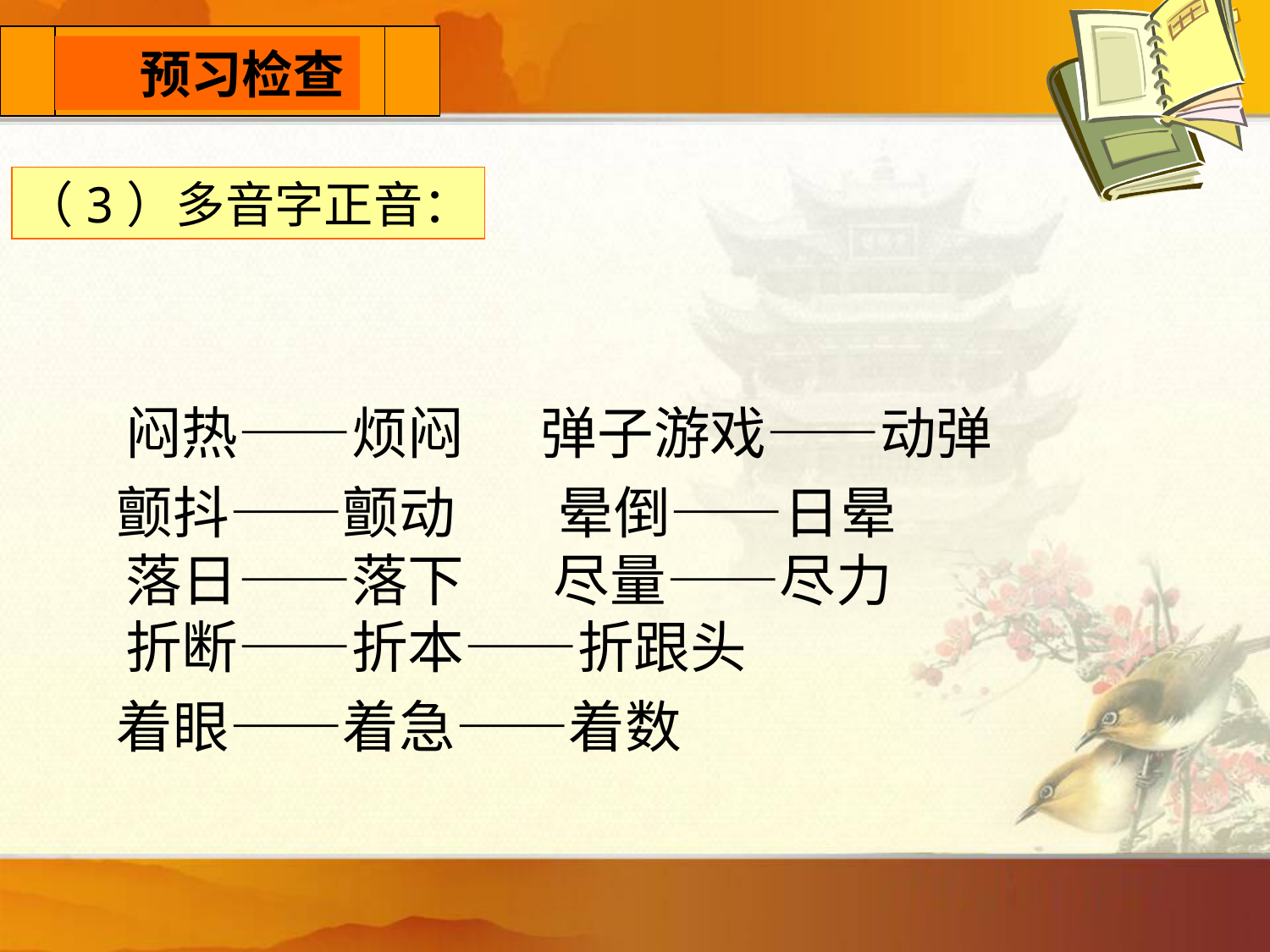

预习检查
 　预习检查
（3）多音字正音：
闷热——烦闷      弹子游戏——动弹
  颤抖——颤动        晕倒——日晕
落日——落下       尽量——尽力
折断——折本——折跟头
  着眼——着急——着数